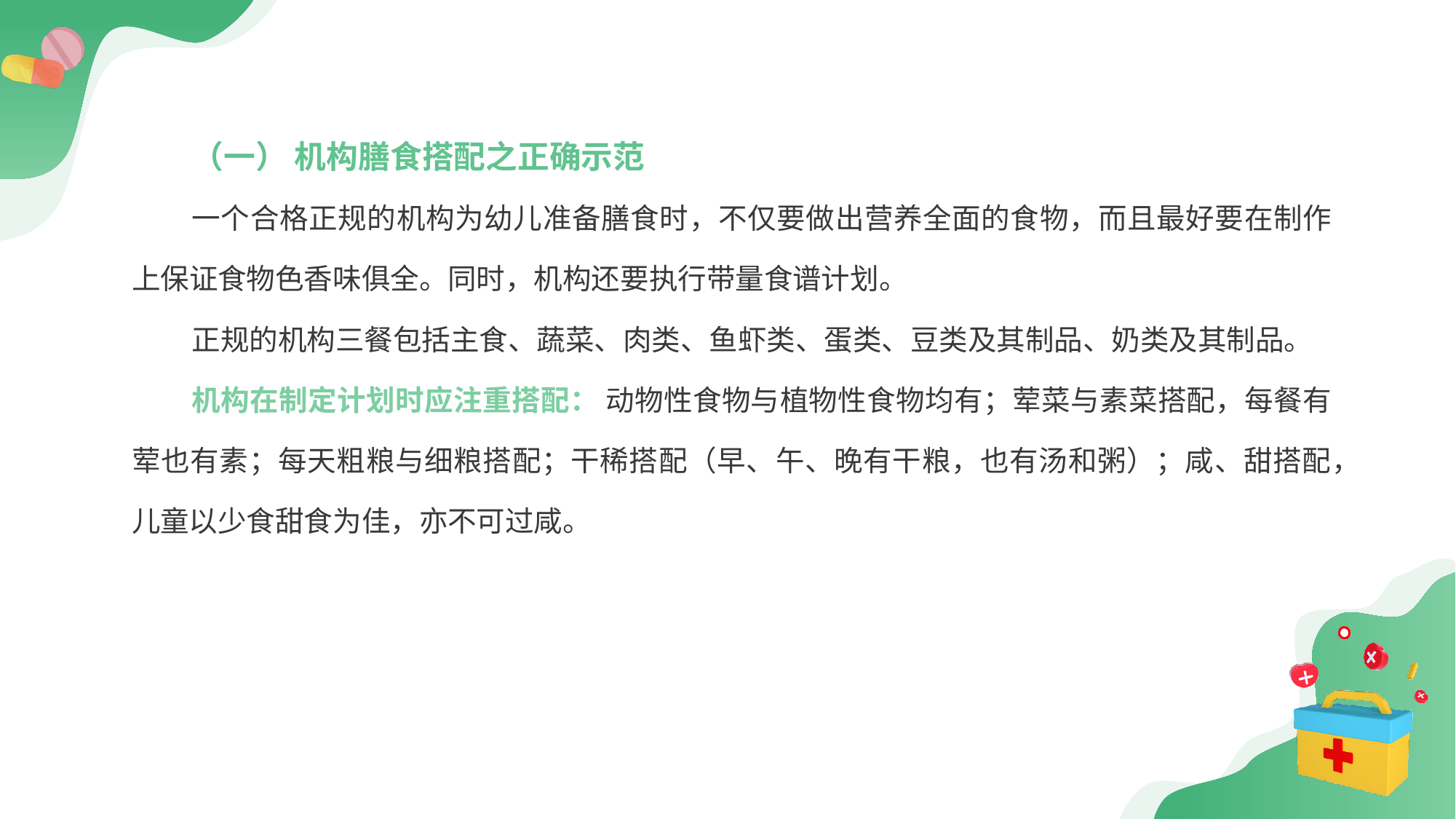

（一） 机构膳食搭配之正确示范
一个合格正规的机构为幼儿准备膳食时，不仅要做出营养全面的食物，而且最好要在制作上保证食物色香味俱全。同时，机构还要执行带量食谱计划。
正规的机构三餐包括主食、蔬菜、肉类、鱼虾类、蛋类、豆类及其制品、奶类及其制品。
机构在制定计划时应注重搭配： 动物性食物与植物性食物均有；荤菜与素菜搭配，每餐有荤也有素；每天粗粮与细粮搭配；干稀搭配（早、午、晚有干粮，也有汤和粥）；咸、甜搭配，儿童以少食甜食为佳，亦不可过咸。